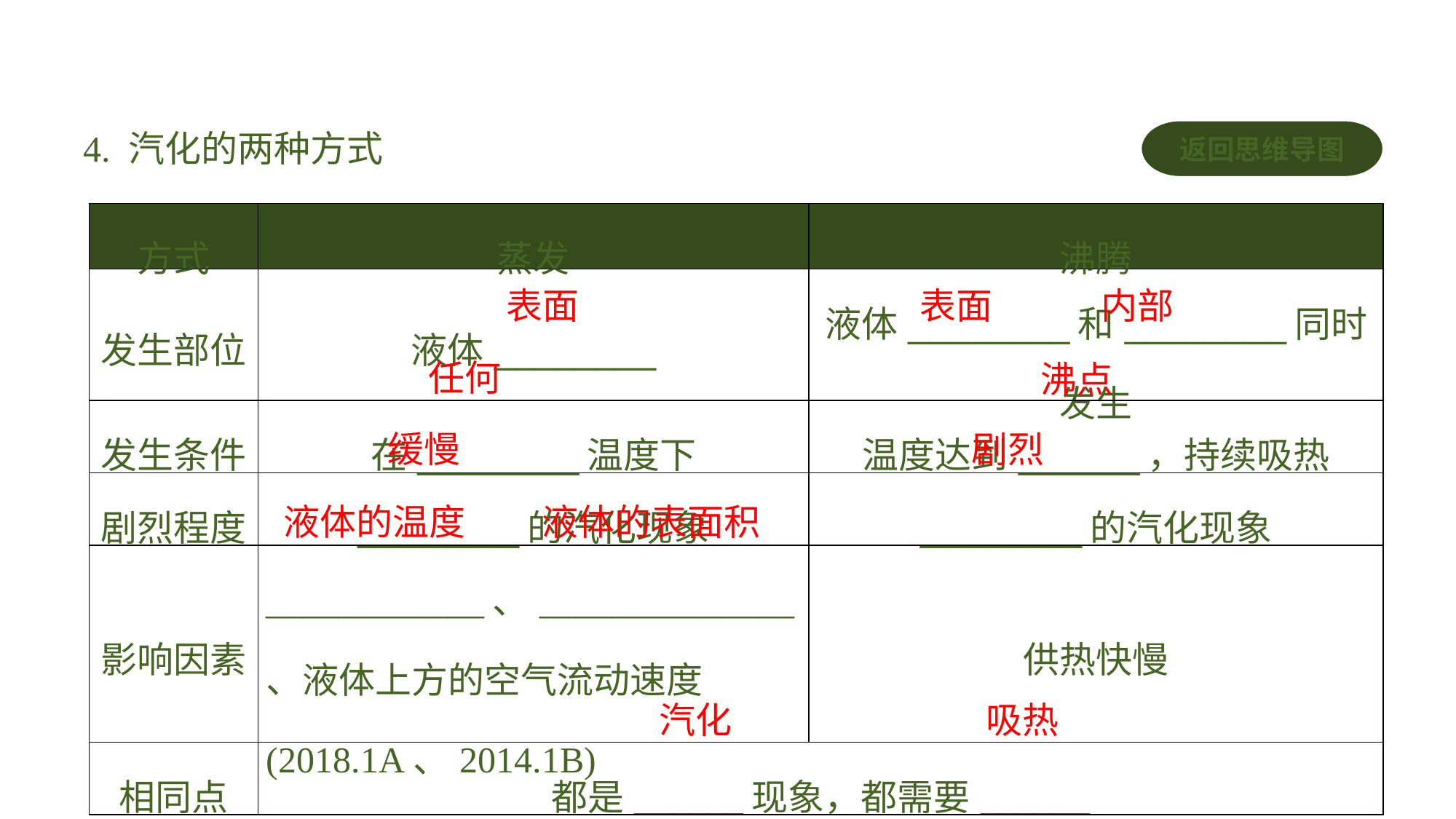

4. 汽化的两种方式
返回思维导图
| 方式 | 蒸发 | 沸腾 |
| --- | --- | --- |
| 发生部位 | 液体\_\_\_\_\_\_\_\_ | 液体\_\_\_\_\_\_\_\_和\_\_\_\_\_\_\_\_同时发生 |
| 发生条件 | 在\_\_\_\_\_\_\_\_温度下 | 温度达到\_\_\_\_\_\_，持续吸热 |
| 剧烈程度 | \_\_\_\_\_\_\_\_的汽化现象 | \_\_\_\_\_\_\_\_的汽化现象 |
| 影响因素 | \_\_\_\_\_\_\_\_\_\_\_\_、\_\_\_\_\_\_\_\_\_\_\_\_\_\_、液体上方的空气流动速度(2018.1A、2014.1B) | 供热快慢 |
| 相同点 | 都是\_\_\_\_\_\_现象，都需要\_\_\_\_\_\_ |  |
表面
表面
内部
任何
沸点
缓慢
剧烈
液体的温度
液体的表面积
汽化
吸热